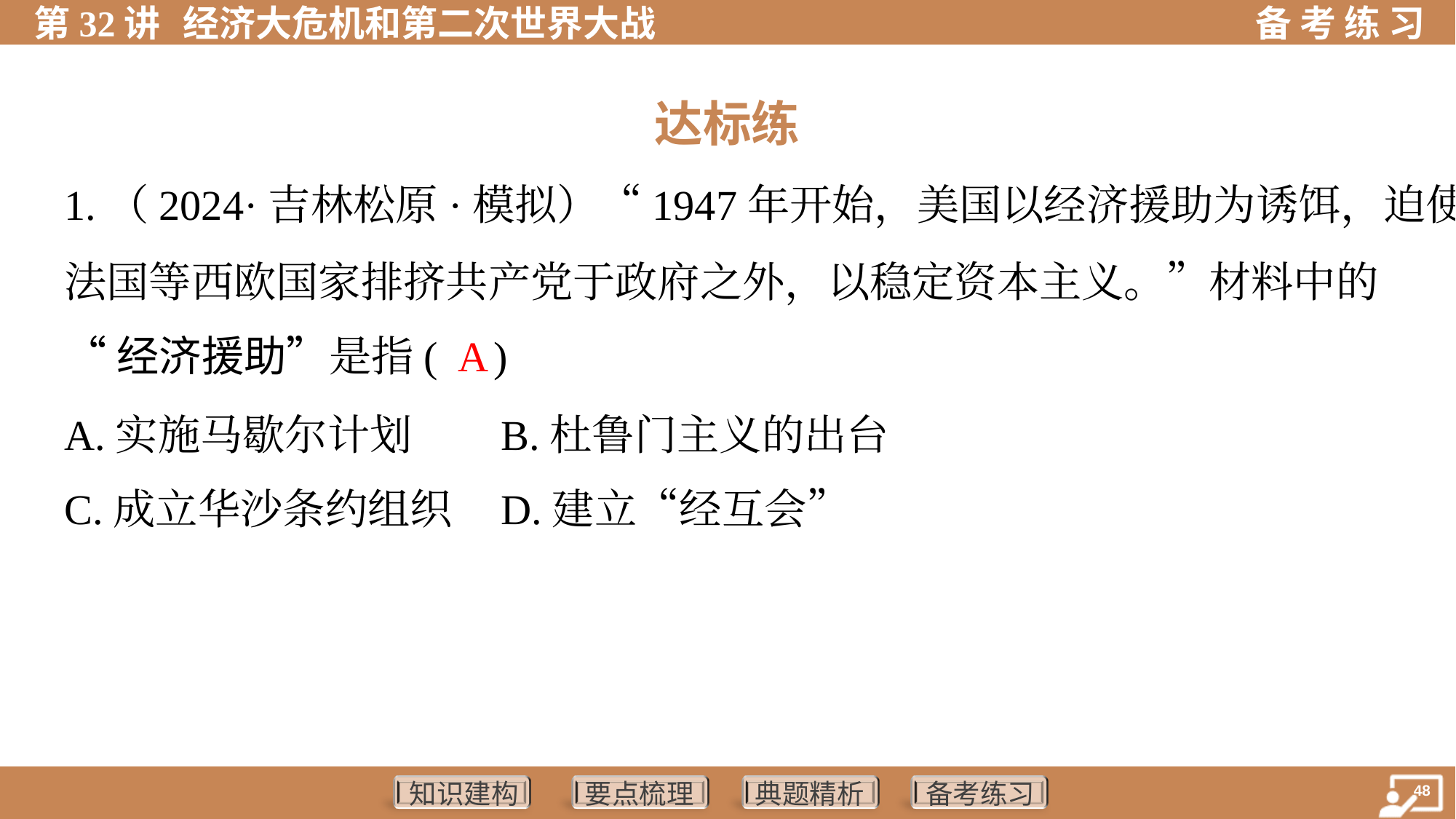

达标练
1.（2024·吉林松原·模拟）“1947年开始，美国以经济援助为诱饵，迫使
法国等西欧国家排挤共产党于政府之外，以稳定资本主义。”材料中的
“经济援助”是指(     )
          A
A.实施马歇尔计划	B.杜鲁门主义的出台
C.成立华沙条约组织	D.建立“经互会”